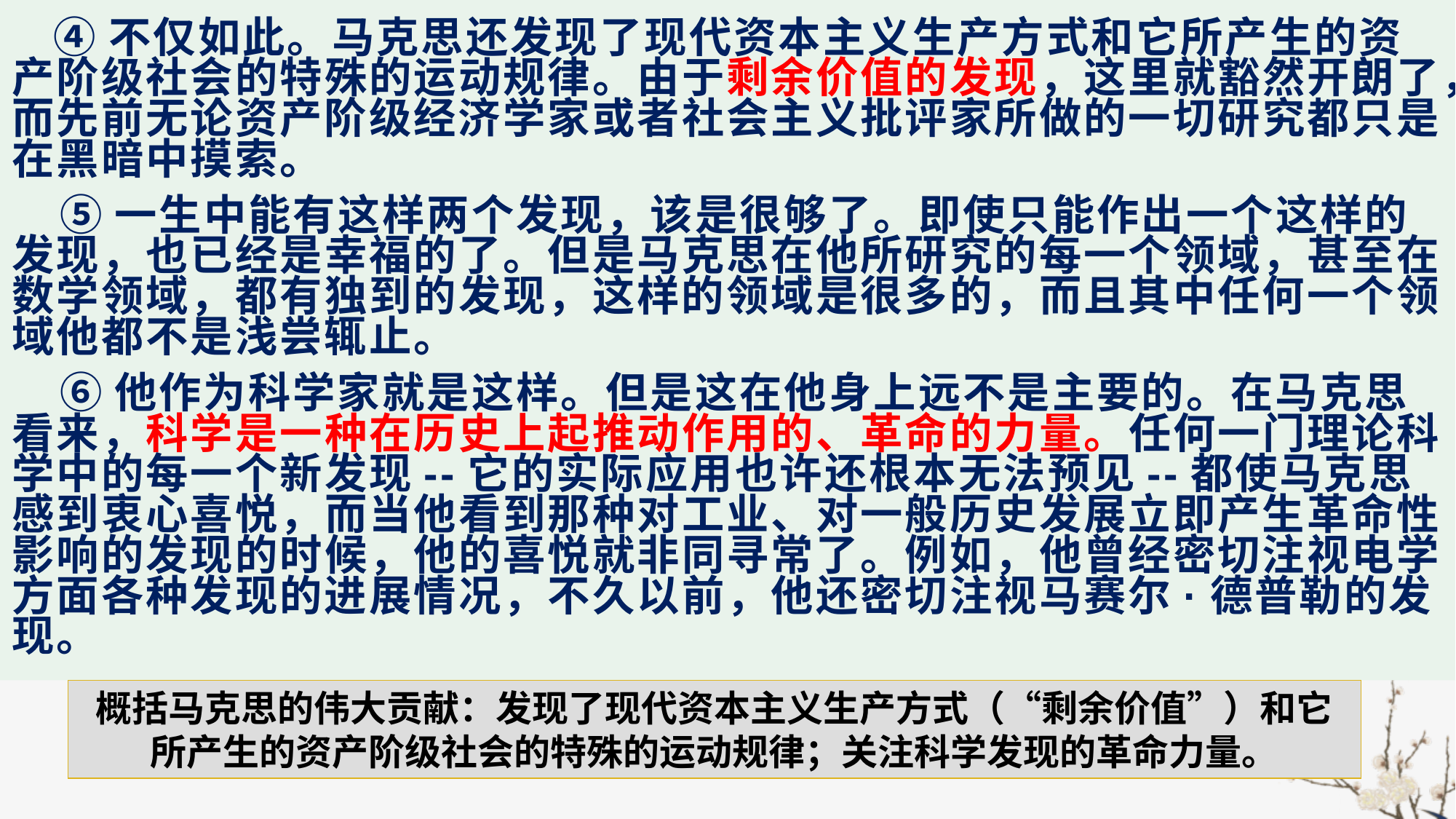

④不仅如此。马克思还发现了现代资本主义生产方式和它所产生的资产阶级社会的特殊的运动规律。由于剩余价值的发现，这里就豁然开朗了，而先前无论资产阶级经济学家或者社会主义批评家所做的一切研究都只是在黑暗中摸索。
    ⑤一生中能有这样两个发现，该是很够了。即使只能作出一个这样的发现，也已经是幸福的了。但是马克思在他所研究的每一个领域，甚至在数学领域，都有独到的发现，这样的领域是很多的，而且其中任何一个领域他都不是浅尝辄止。
    ⑥他作为科学家就是这样。但是这在他身上远不是主要的。在马克思看来，科学是一种在历史上起推动作用的、革命的力量。任何一门理论科学中的每一个新发现--它的实际应用也许还根本无法预见--都使马克思感到衷心喜悦，而当他看到那种对工业、对一般历史发展立即产生革命性影响的发现的时候，他的喜悦就非同寻常了。例如，他曾经密切注视电学方面各种发现的进展情况，不久以前，他还密切注视马赛尔·德普勒的发现。
概括马克思的伟大贡献：发现了现代资本主义生产方式（“剩余价值”）和它所产生的资产阶级社会的特殊的运动规律；关注科学发现的革命力量。